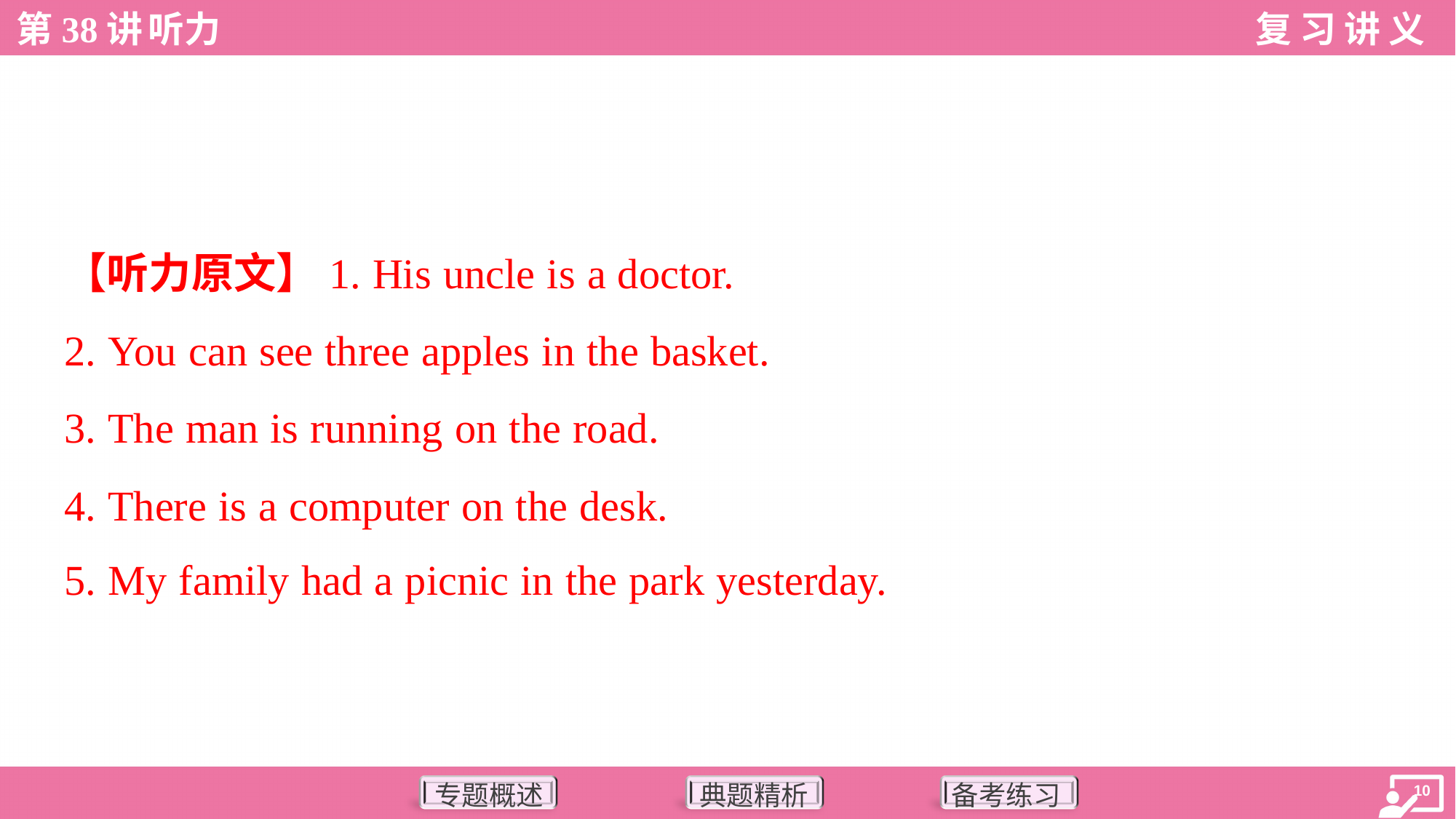

【听力原文】1. His uncle is a doctor.
2. You can see three apples in the basket.
3. The man is running on the road.
4. There is a computer on the desk.
5. My family had a picnic in the park yesterday.